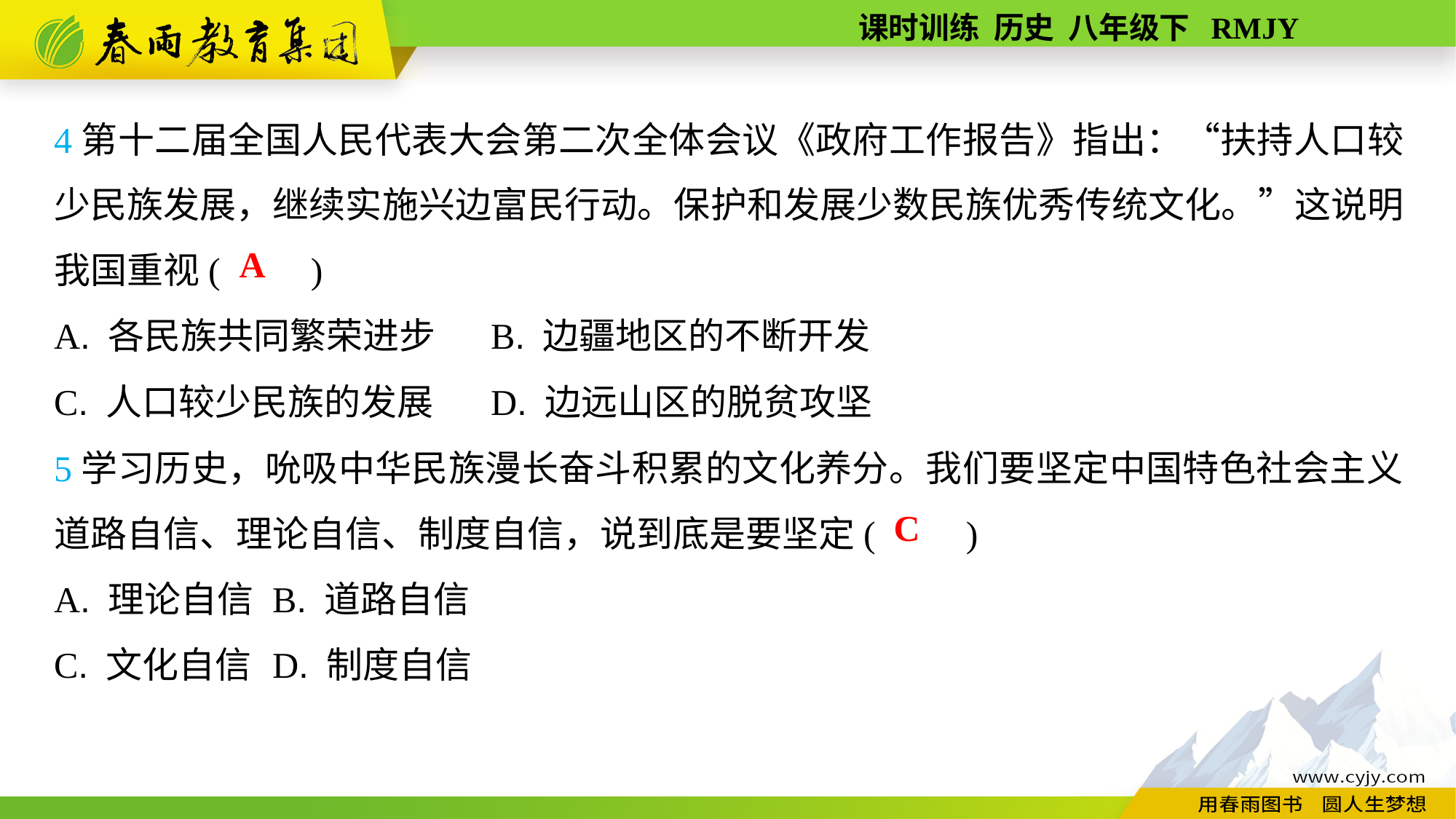

4第十二届全国人民代表大会第二次全体会议《政府工作报告》指出：“扶持人口较少民族发展，继续实施兴边富民行动。保护和发展少数民族优秀传统文化。”这说明我国重视(　　)
A. 各民族共同繁荣进步	B. 边疆地区的不断开发
C. 人口较少民族的发展	D. 边远山区的脱贫攻坚
A
5学习历史，吮吸中华民族漫长奋斗积累的文化养分。我们要坚定中国特色社会主义道路自信、理论自信、制度自信，说到底是要坚定(　　)
A. 理论自信	B. 道路自信
C. 文化自信	D. 制度自信
C